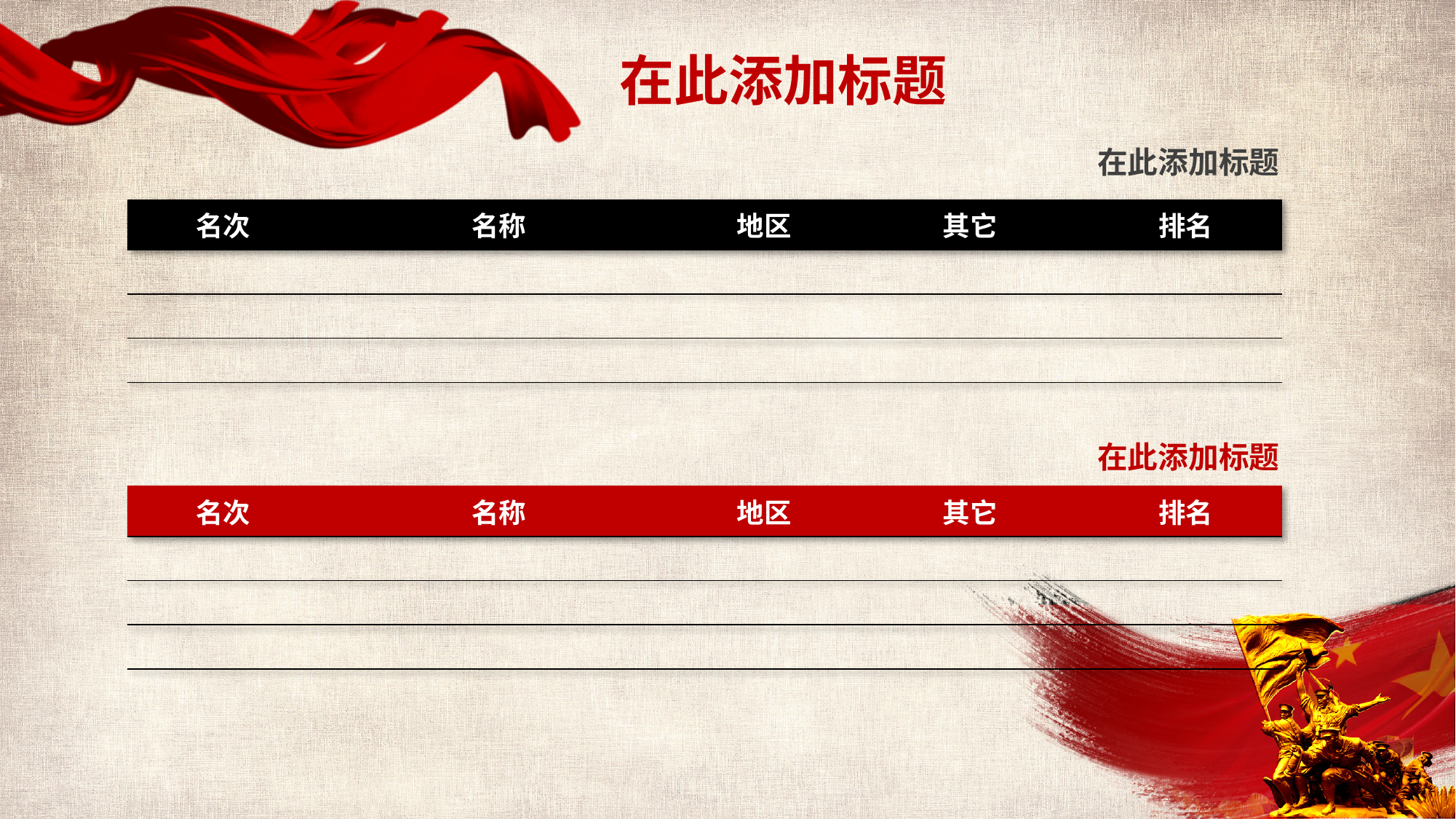

在此添加标题
在此添加标题
| 名次 | 名称 | 地区 | 其它 | 排名 |
| --- | --- | --- | --- | --- |
|  |  |  |  |  |
|  |  |  |  |  |
|  |  |  |  |  |
|  |  |  |  |  |
在此添加标题
| 名次 | 名称 | 地区 | 其它 | 排名 |
| --- | --- | --- | --- | --- |
|  |  |  |  |  |
|  |  |  |  |  |
|  |  |  |  |  |
|  |  |  |  |  |